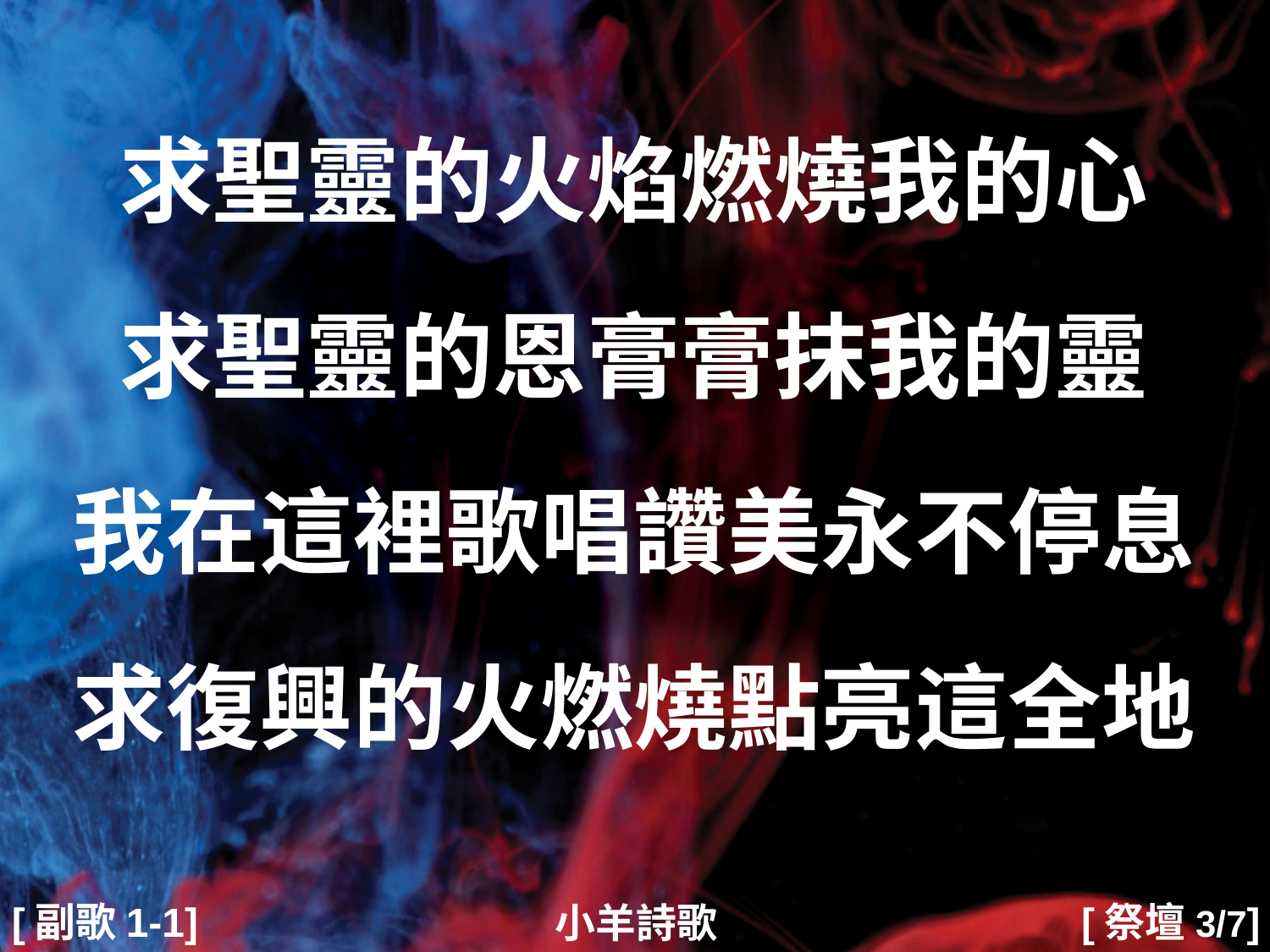

求聖靈的火焰燃燒我的心

求聖靈的恩膏膏抹我的靈

我在這裡歌唱讚美永不停息

求復興的火燃燒點亮這全地

#

[副歌1-1]
[祭壇3/7]
小羊詩歌